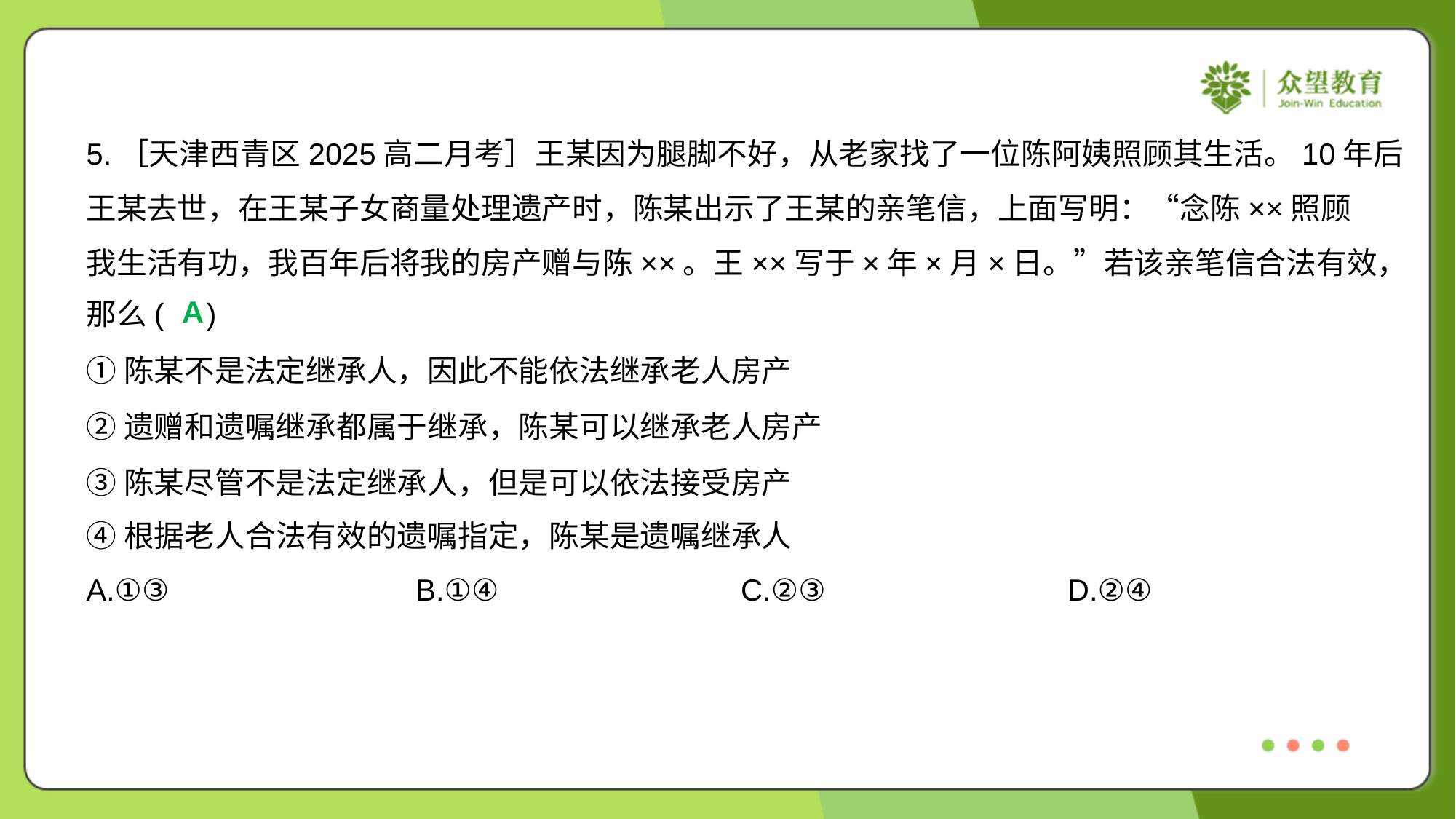

5.［天津西青区2025高二月考］王某因为腿脚不好，从老家找了一位陈阿姨照顾其生活。10年后
王某去世，在王某子女商量处理遗产时，陈某出示了王某的亲笔信，上面写明：“念陈××照顾
我生活有功，我百年后将我的房产赠与陈××。王××写于×年×月×日。”若该亲笔信合法有效，
那么(     )
A
①陈某不是法定继承人，因此不能依法继承老人房产
②遗赠和遗嘱继承都属于继承，陈某可以继承老人房产
③陈某尽管不是法定继承人，但是可以依法接受房产
④根据老人合法有效的遗嘱指定，陈某是遗嘱继承人
A.①③	B.①④	C.②③	D.②④